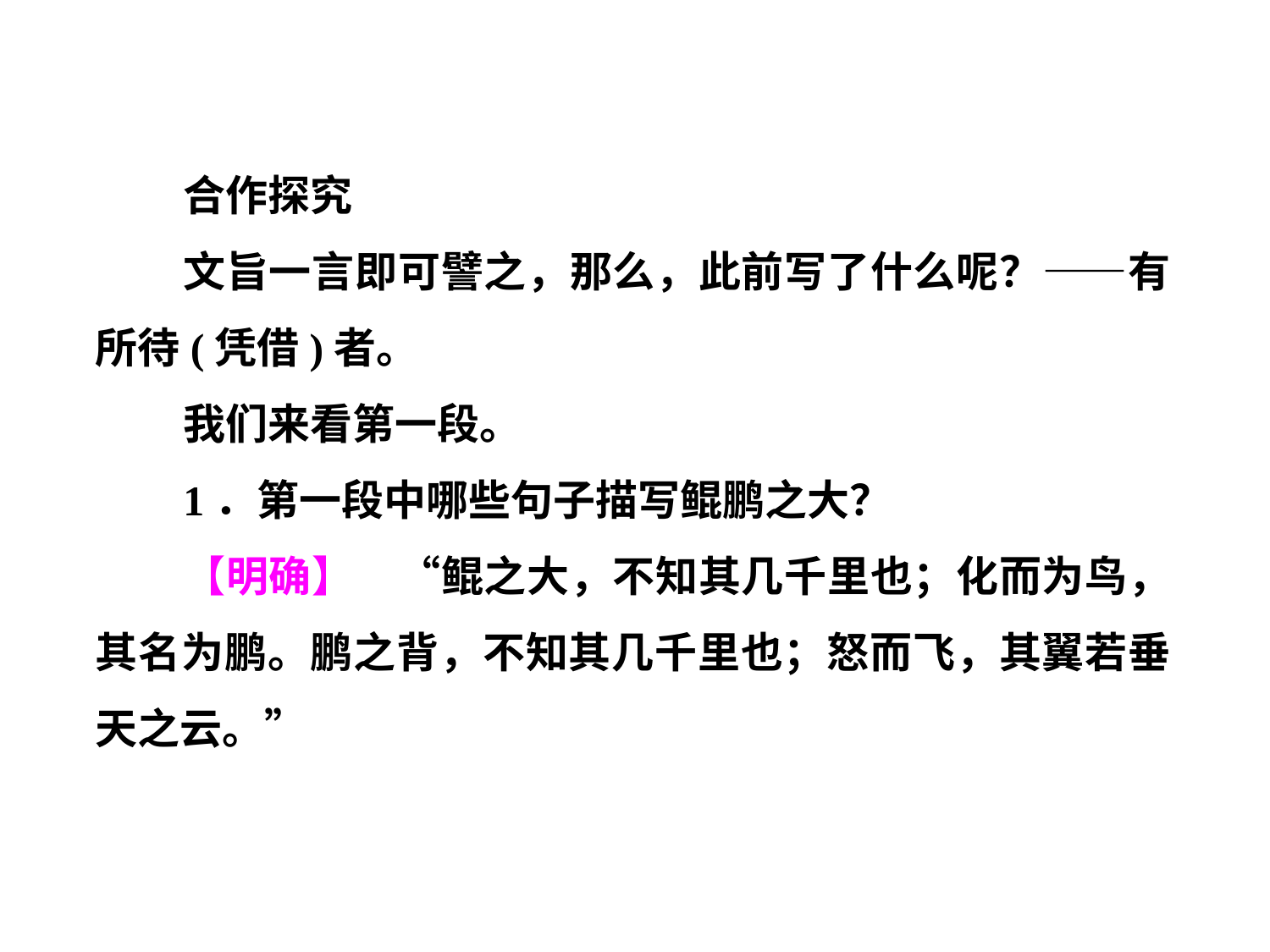

合作探究
文旨一言即可譬之，那么，此前写了什么呢？——有所待(凭借)者。
我们来看第一段。
1．第一段中哪些句子描写鲲鹏之大？
【明确】　“鲲之大，不知其几千里也；化而为鸟，其名为鹏。鹏之背，不知其几千里也；怒而飞，其翼若垂天之云。”